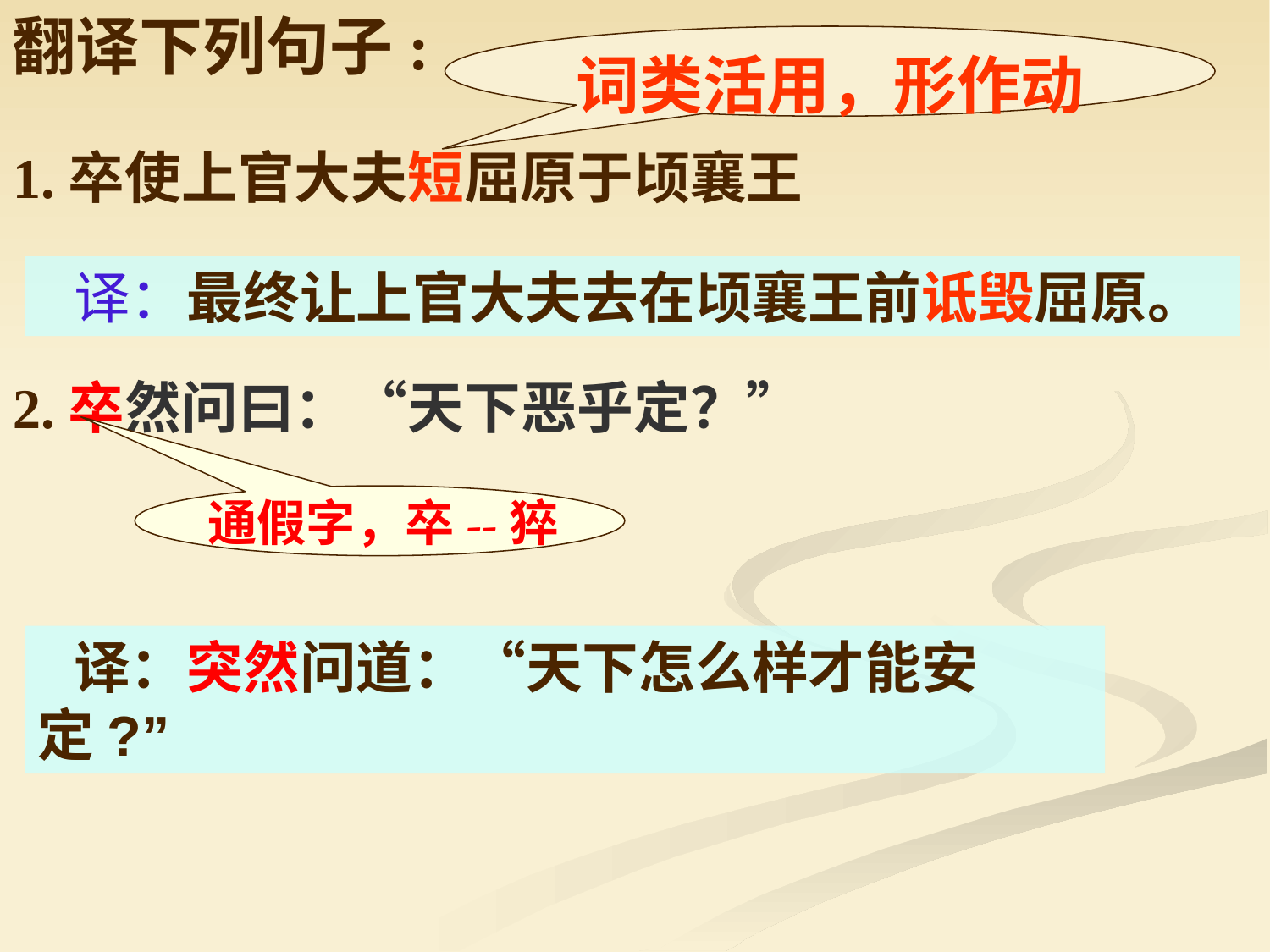

翻译下列句子:
词类活用，形作动
1.卒使上官大夫短屈原于顷襄王
    译：最终让上官大夫去在顷襄王前诋毁屈原。
2.卒然问曰：“天下恶乎定？”

通假字，卒--猝
    译：突然问道：“天下怎么样才能安定?”